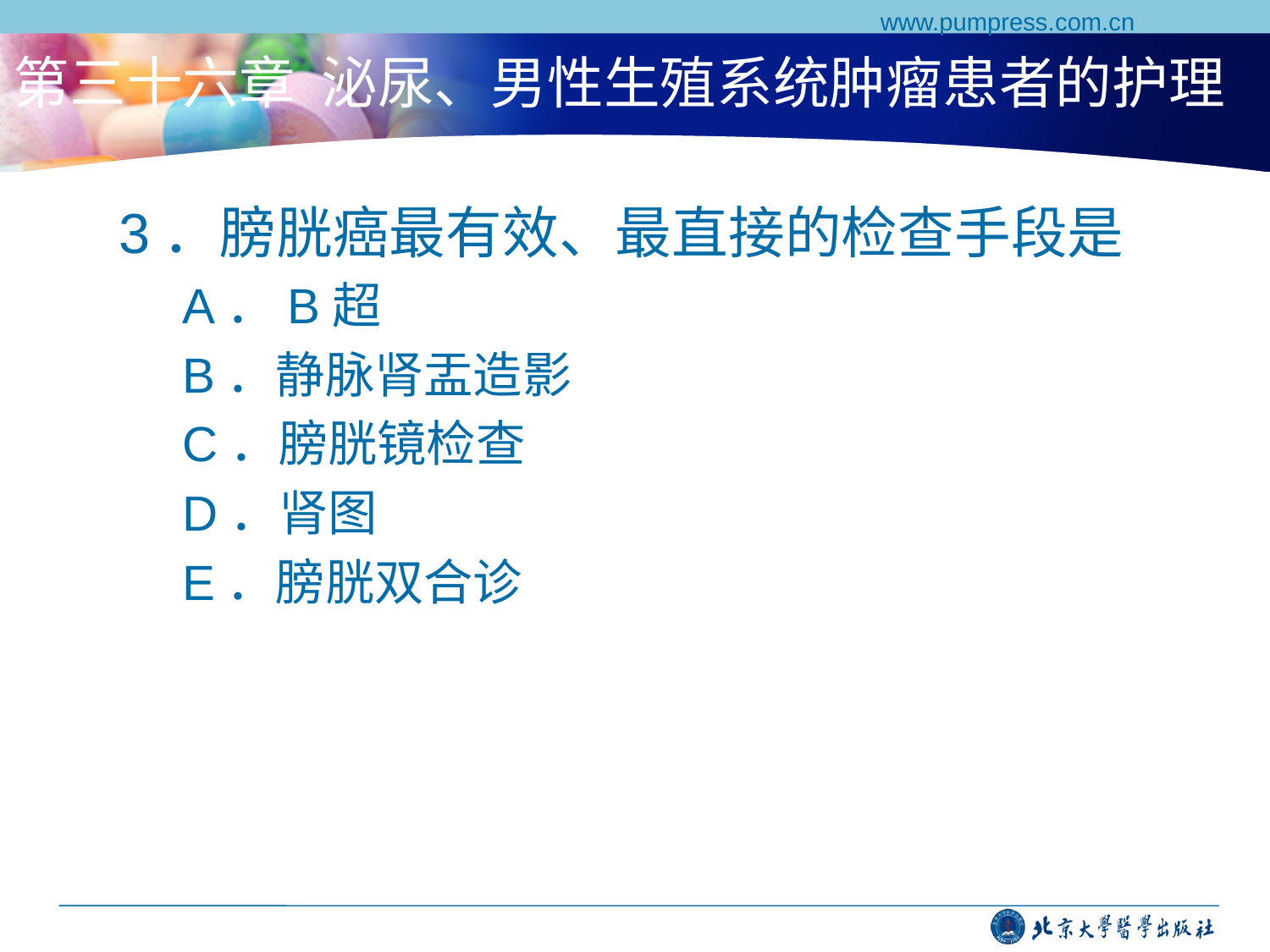

www.pumpress.com.cn
# 第三十六章  泌尿、男性生殖系统肿瘤患者的护理
3．膀胱癌最有效、最直接的检查手段是
A．B超
B．静脉肾盂造影
C．膀胱镜检查
D．肾图
E．膀胱双合诊